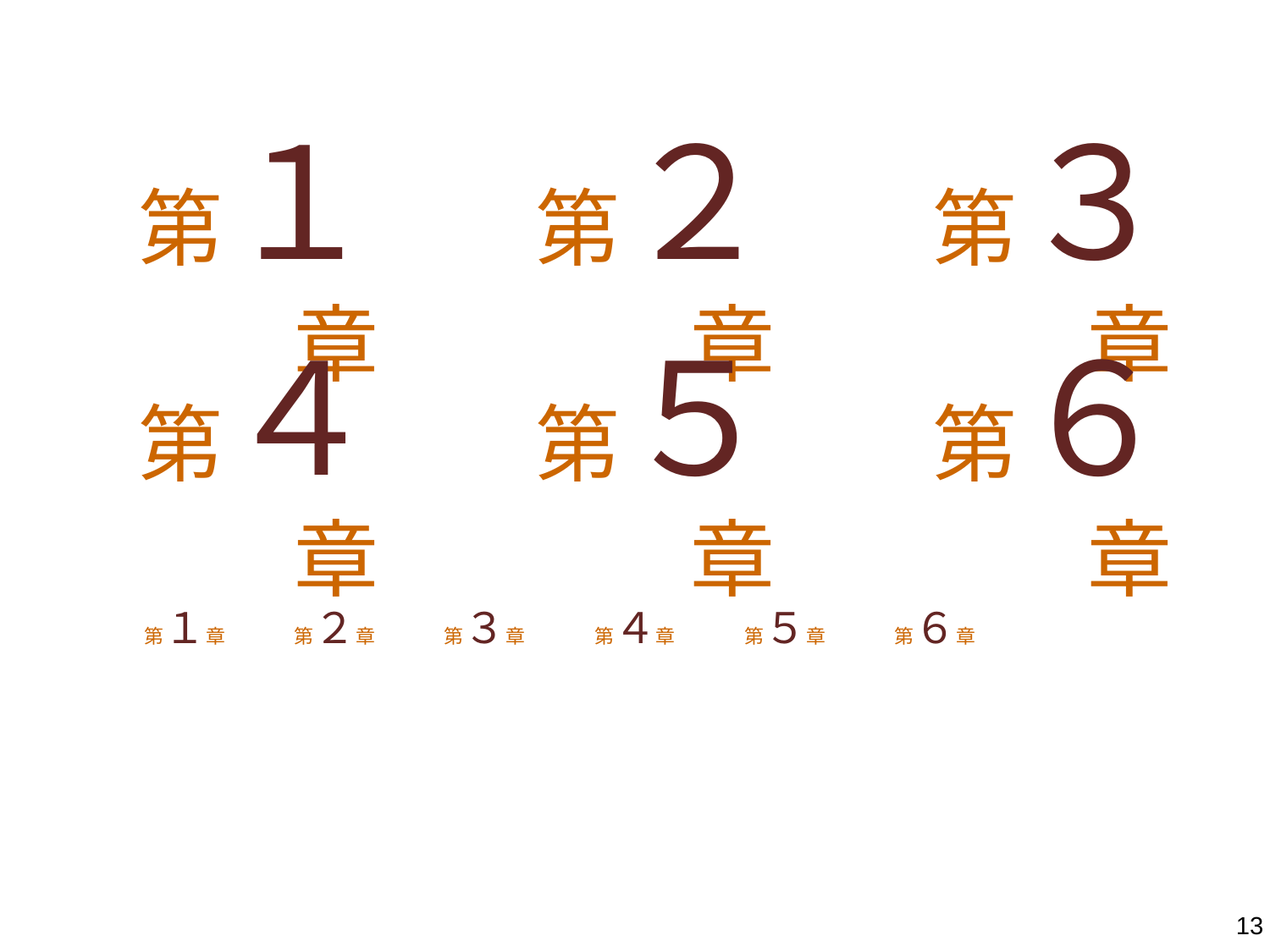

第１章
第２章
第３章
第４章
第５章
第６章
第１章
第２章
第３章
第４章
第５章
第６章
13